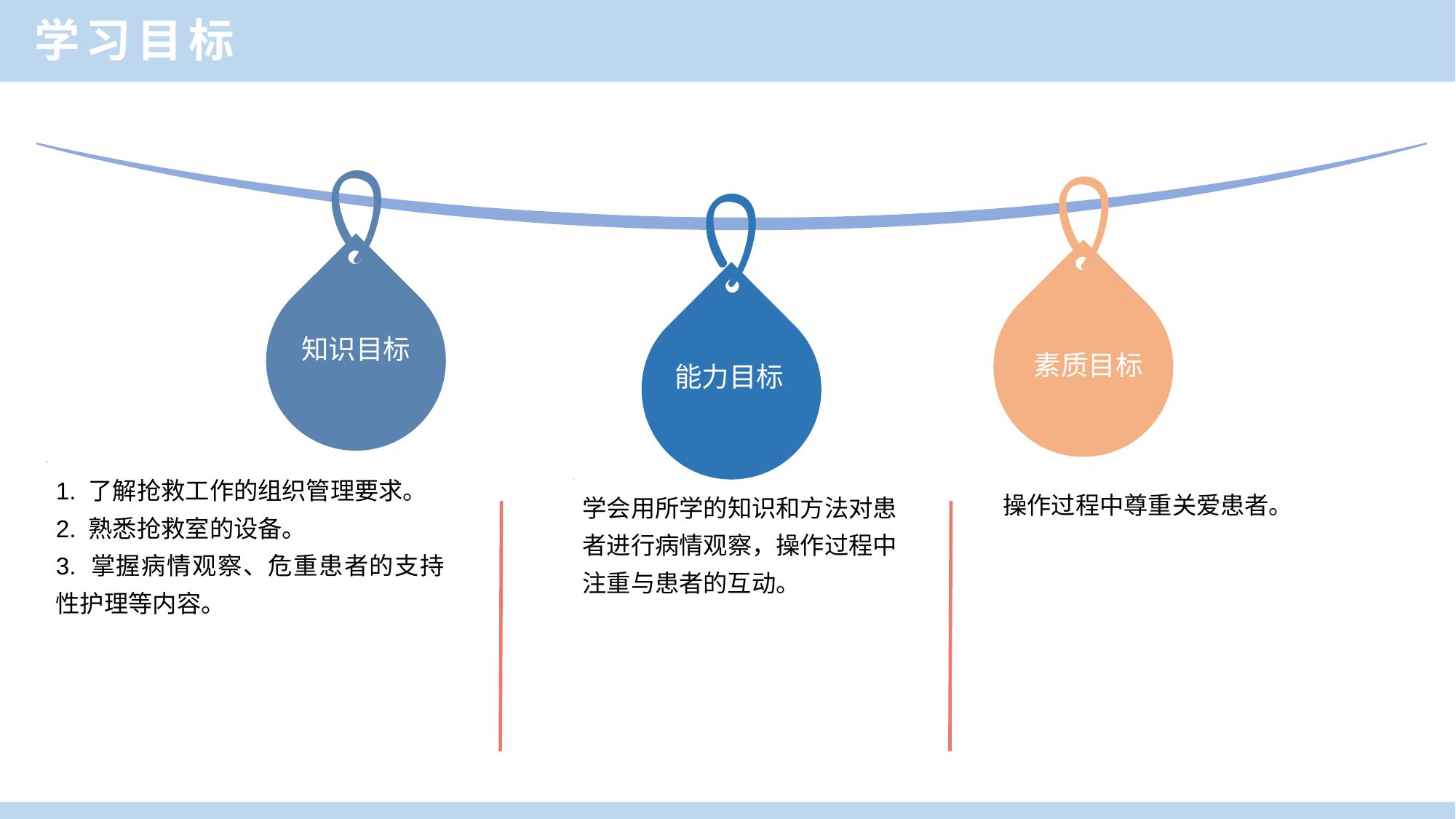

学习目标

知识目标

素质目标

能力目标
1. 了解抢救工作的组织管理要求。
2. 熟悉抢救室的设备。
3. 掌握病情观察、危重患者的支持性护理等内容。
操作过程中尊重关爱患者。
学会用所学的知识和方法对患者进行病情观察，操作过程中注重与患者的互动。